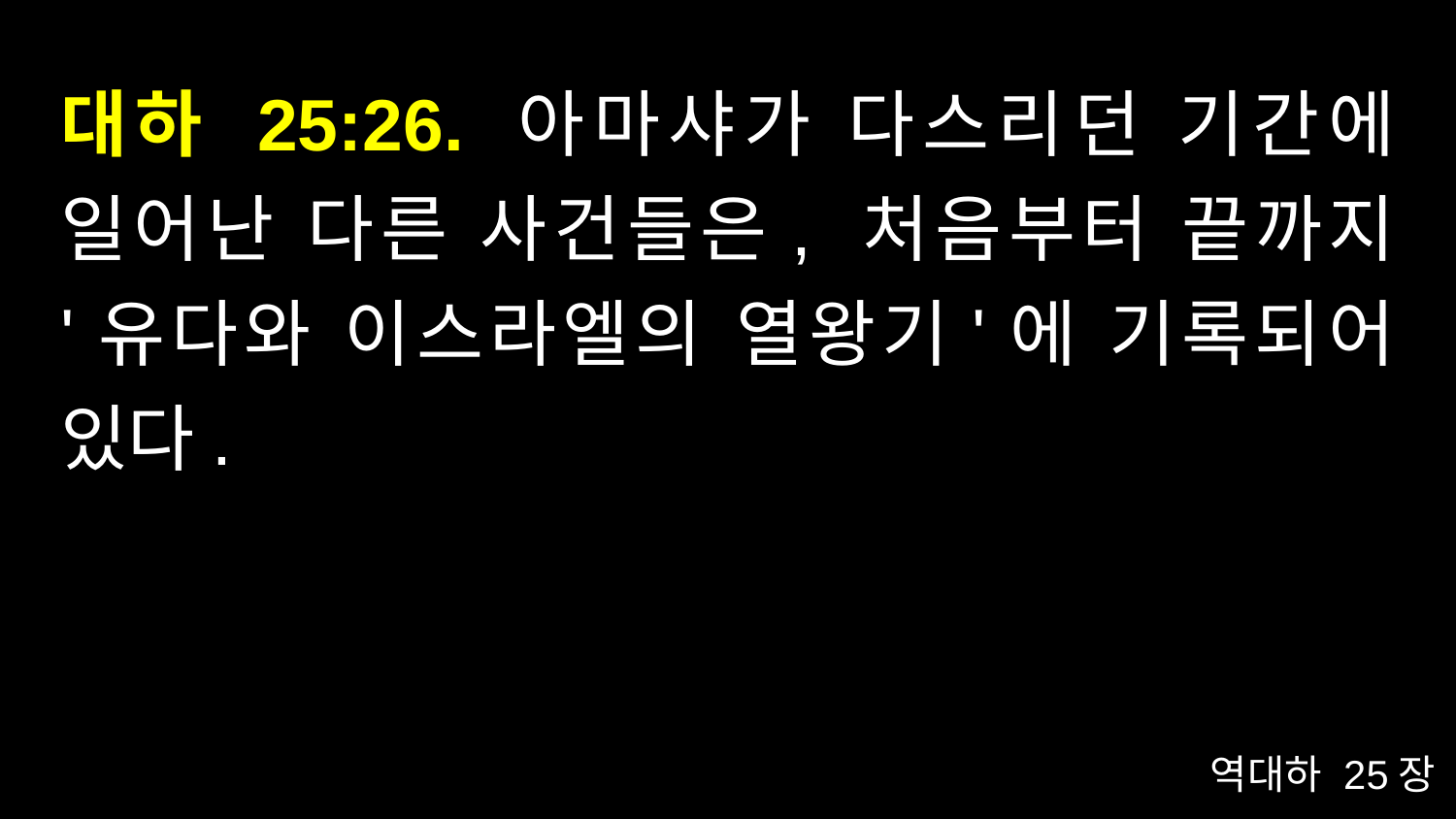

# 대하 25:26. 아마샤가 다스리던 기간에 일어난 다른 사건들은, 처음부터 끝까지 '유다와 이스라엘의 열왕기'에 기록되어 있다.
역대하 25장